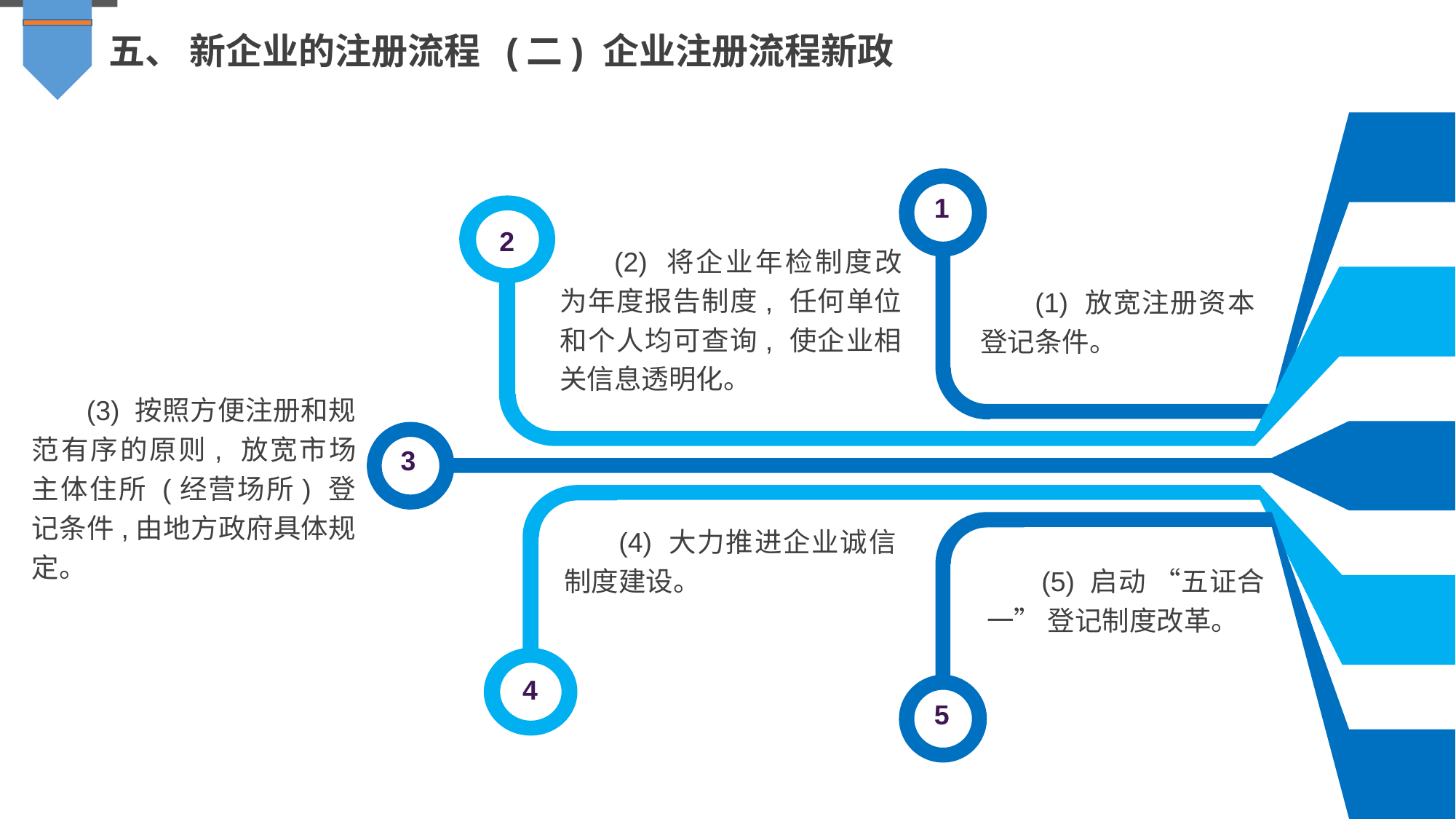

五、 新企业的注册流程  (二) 企业注册流程新政

1

2
(2) 将企业年检制度改为年度报告制度, 任何单位和个人均可查询, 使企业相关信息透明化。
(1) 放宽注册资本登记条件。
(3) 按照方便注册和规范有序的原则, 放宽市场主体住所 (经营场所) 登记条件,由地方政府具体规定。

3

(4) 大力推进企业诚信制度建设。
(5) 启动 “五证合一” 登记制度改革。
4
5